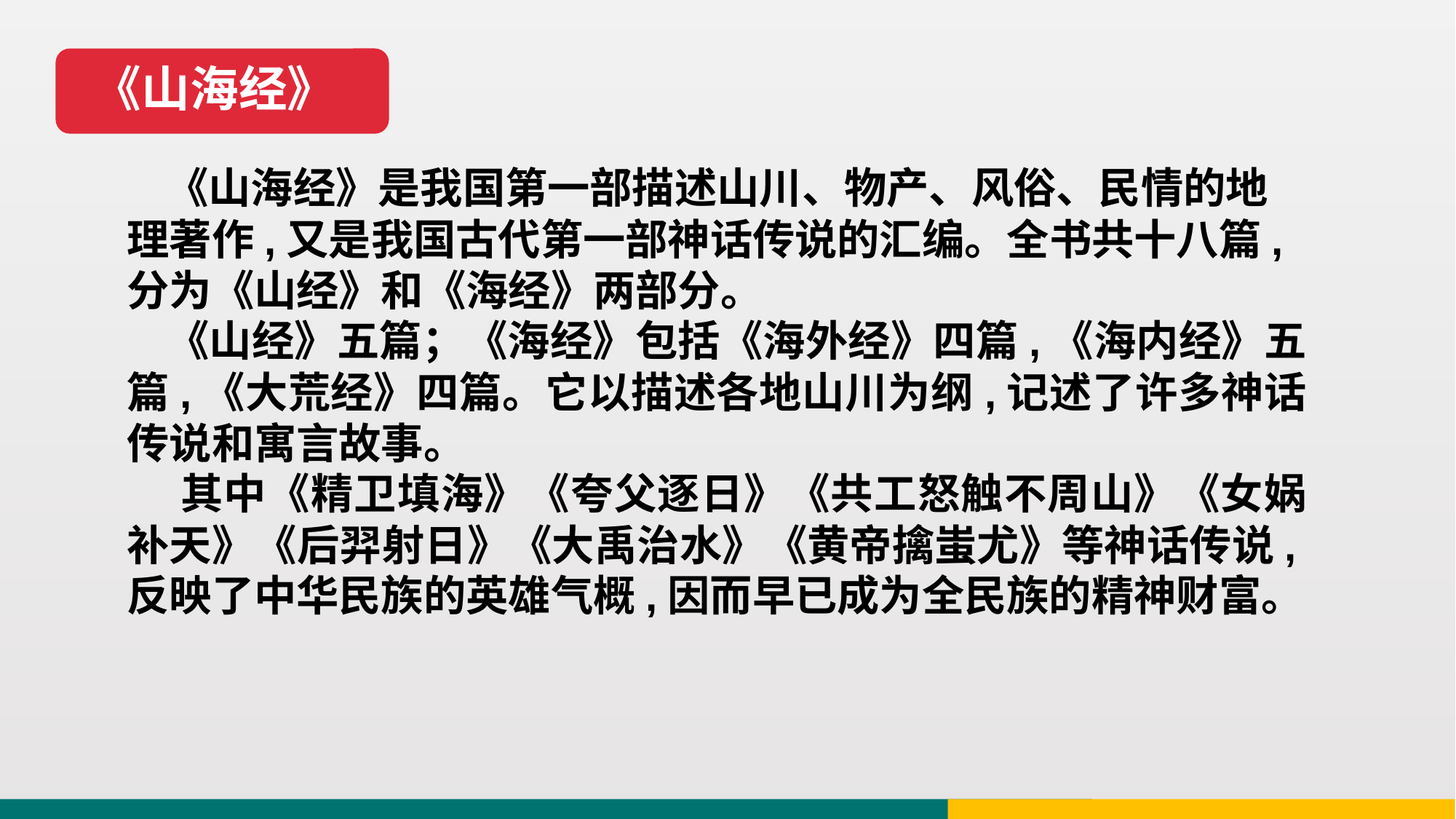

《山海经》
   《山海经》是我国第一部描述山川、物产、风俗、民情的地理著作,又是我国古代第一部神话传说的汇编。全书共十八篇,分为《山经》和《海经》两部分。
   《山经》五篇；《海经》包括《海外经》四篇,《海内经》五篇,《大荒经》四篇。它以描述各地山川为纲,记述了许多神话传说和寓言故事。
    其中《精卫填海》《夸父逐日》《共工怒触不周山》《女娲补天》《后羿射日》《大禹治水》《黄帝擒蚩尤》等神话传说,反映了中华民族的英雄气概,因而早已成为全民族的精神财富。